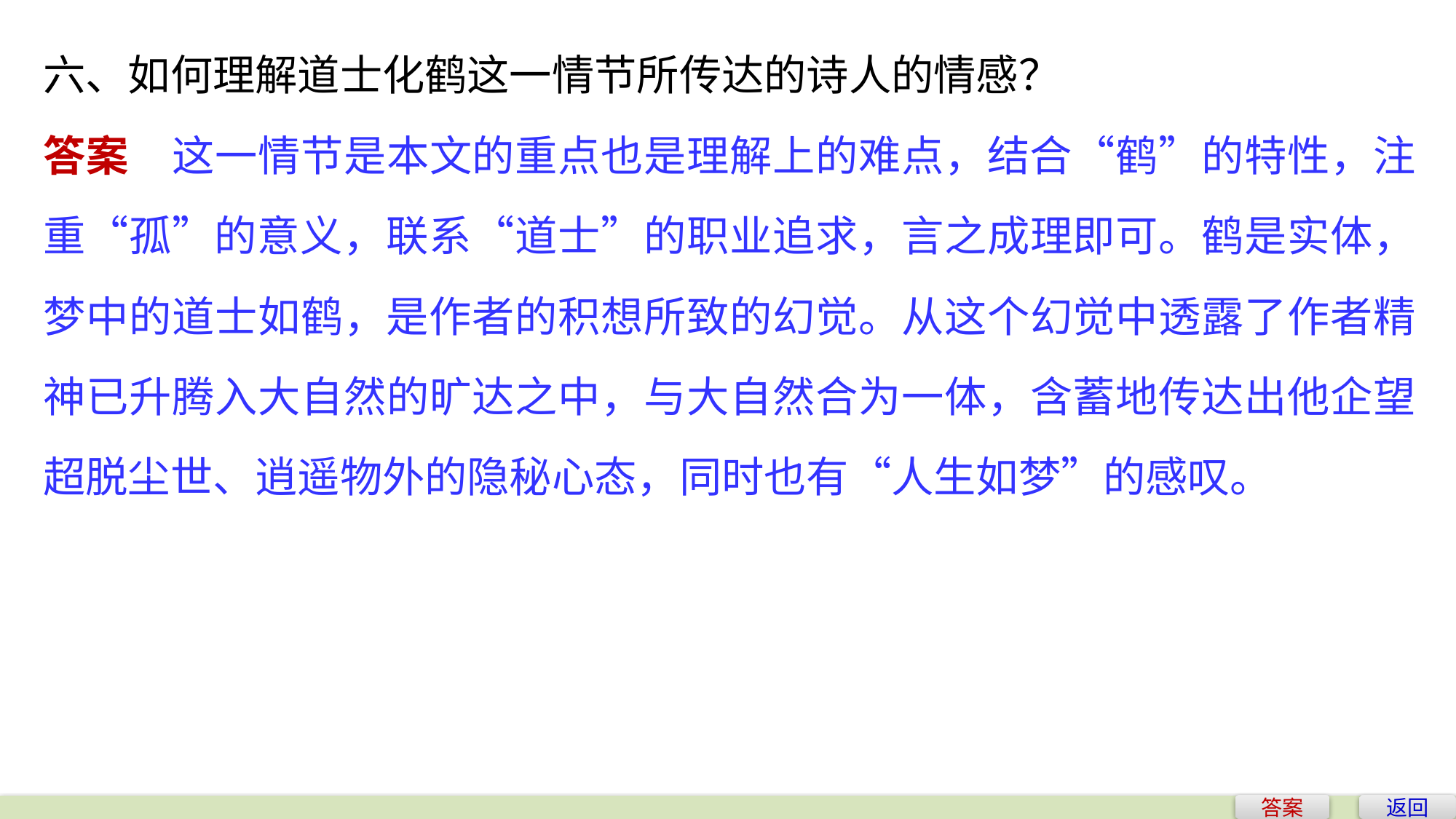

六、如何理解道士化鹤这一情节所传达的诗人的情感？
答案　这一情节是本文的重点也是理解上的难点，结合“鹤”的特性，注重“孤”的意义，联系“道士”的职业追求，言之成理即可。鹤是实体，梦中的道士如鹤，是作者的积想所致的幻觉。从这个幻觉中透露了作者精神已升腾入大自然的旷达之中，与大自然合为一体，含蓄地传达出他企望超脱尘世、逍遥物外的隐秘心态，同时也有“人生如梦”的感叹。
答案
返回